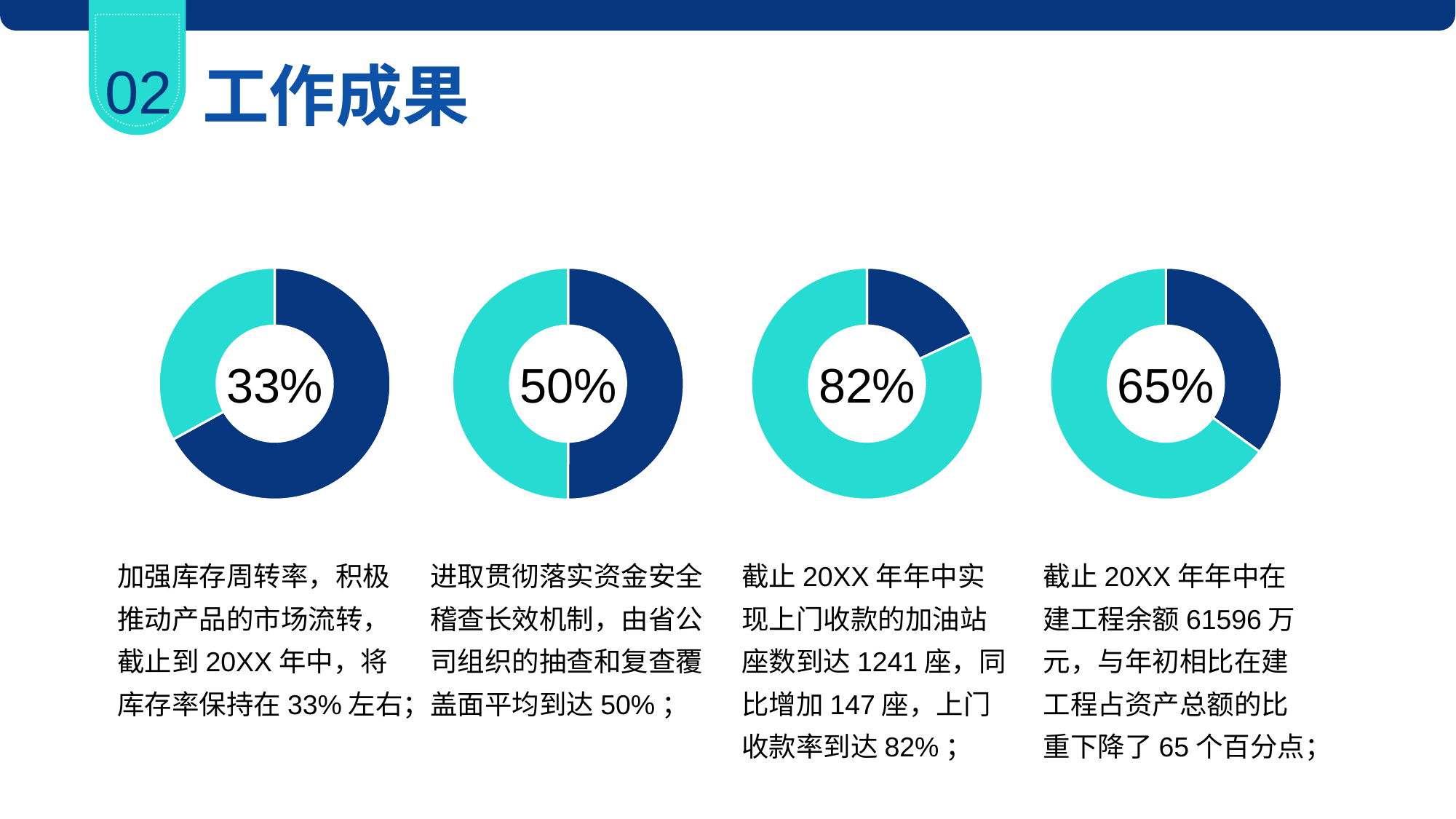

02
工作成果

### Chart

| Category |
|---|

### Chart

| Category | 占比 |
|---|---|
| A完成进度 | 0.67 |
| B完成进度 | 0.33 |
33%

### Chart

| Category | 占比 |
|---|---|
| A完成进度 | 0.5 |
| B完成进度 | 0.5 |
50%

### Chart

| Category | 占比 |
|---|---|
| A完成进度 | 0.18 |
| B完成进度 | 0.82 |
82%

### Chart

| Category |
|---|

### Chart

| Category | 占比 |
|---|---|
| A完成进度 | 0.35 |
| B完成进度 | 0.65 |
65%

### Chart

| Category |
|---|
加强库存周转率，积极推动产品的市场流转，截止到20XX年中，将库存率保持在33%左右；
进取贯彻落实资金安全稽查长效机制，由省公司组织的抽查和复查覆盖面平均到达50%；
截止20XX年年中实现上门收款的加油站座数到达1241座，同比增加147座，上门收款率到达82%；
截止20XX年年中在建工程余额61596万元，与年初相比在建工程占资产总额的比重下降了65个百分点；